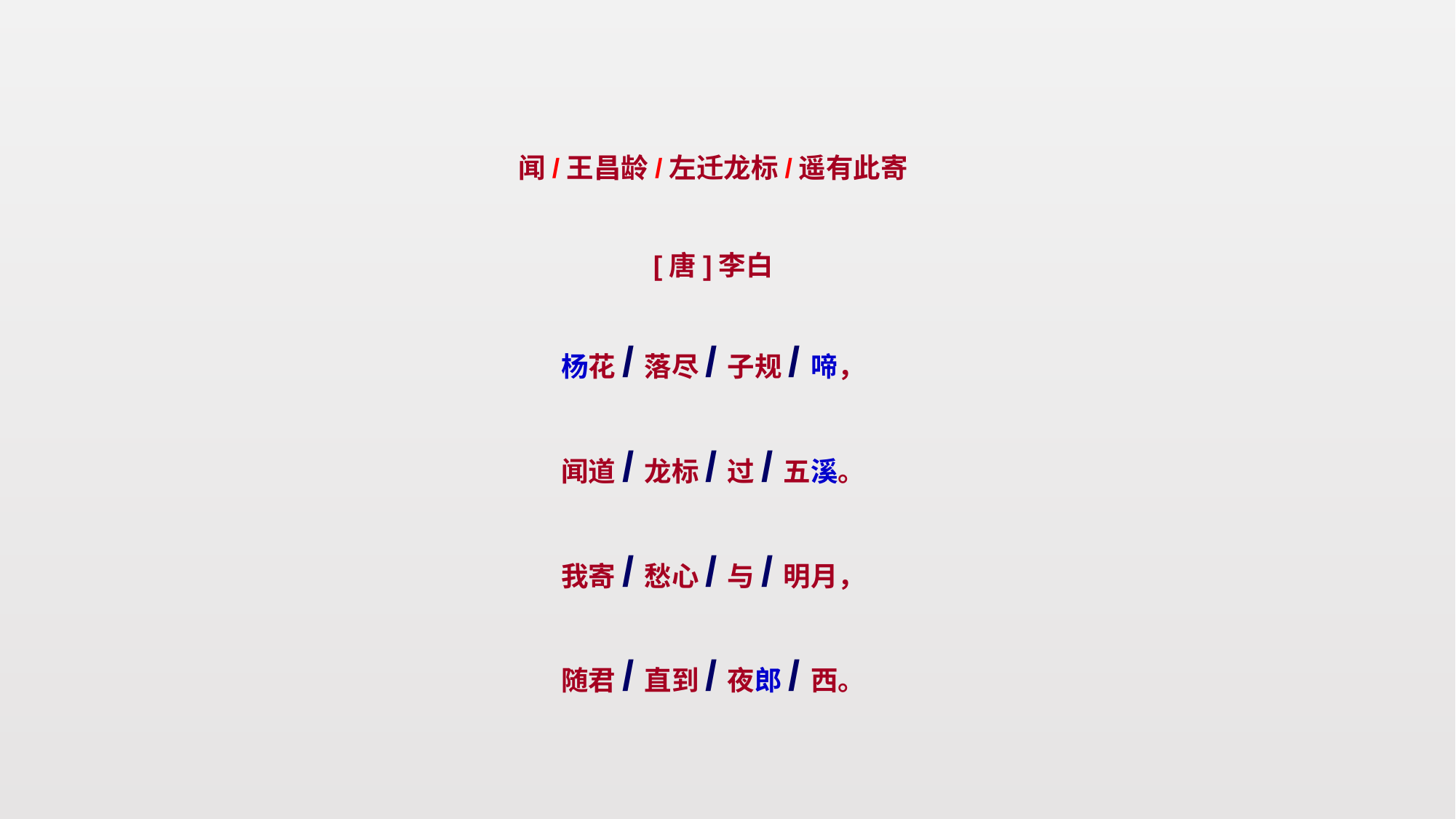

闻/王昌龄/左迁龙标/遥有此寄
[唐]李白
杨花/落尽/子规/啼，
闻道/龙标/过/五溪。
我寄/愁心/与/明月，
随君/直到/夜郎/西。